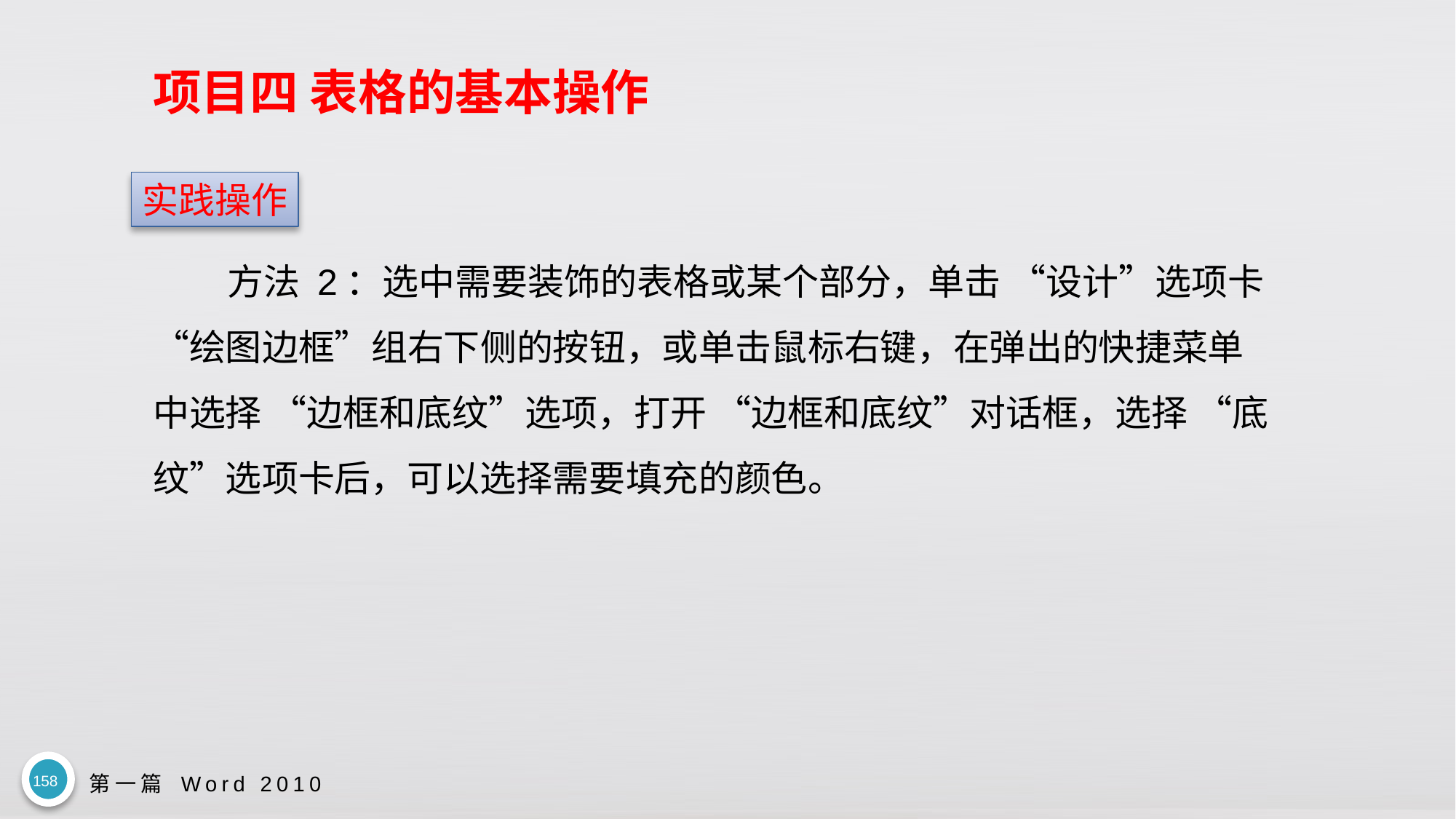

# 项目四 表格的基本操作
实践操作
方法 2：选中需要装饰的表格或某个部分，单击 “设计”选项卡“绘图边框”组右下侧的按钮，或单击鼠标右键，在弹出的快捷菜单中选择 “边框和底纹”选项，打开 “边框和底纹”对话框，选择 “底纹”选项卡后，可以选择需要填充的颜色。
158